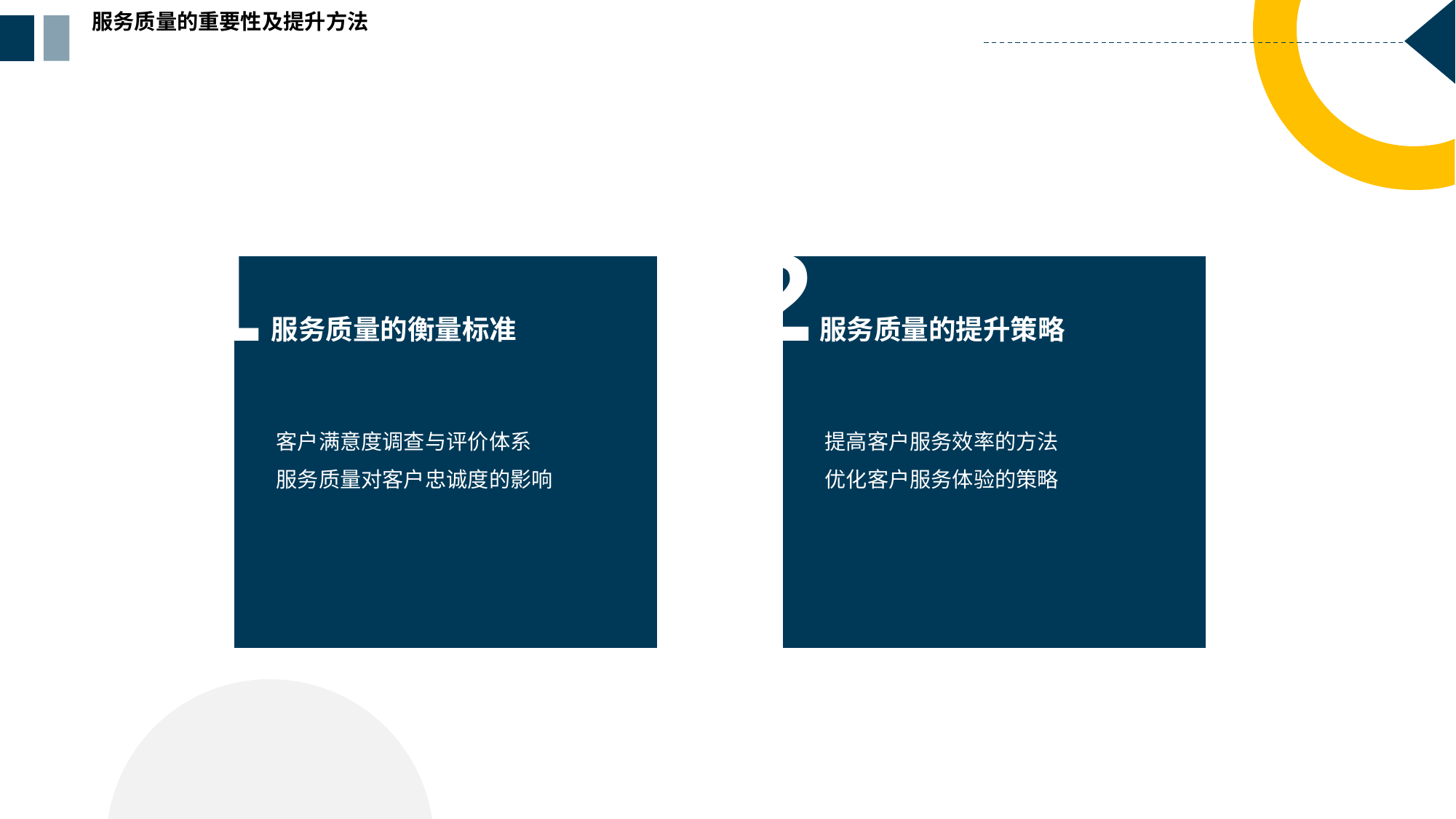

服务质量的重要性及提升方法

1
2

服务质量的衡量标准

服务质量的提升策略

提高客户服务效率的方法
优化客户服务体验的策略

客户满意度调查与评价体系
服务质量对客户忠诚度的影响